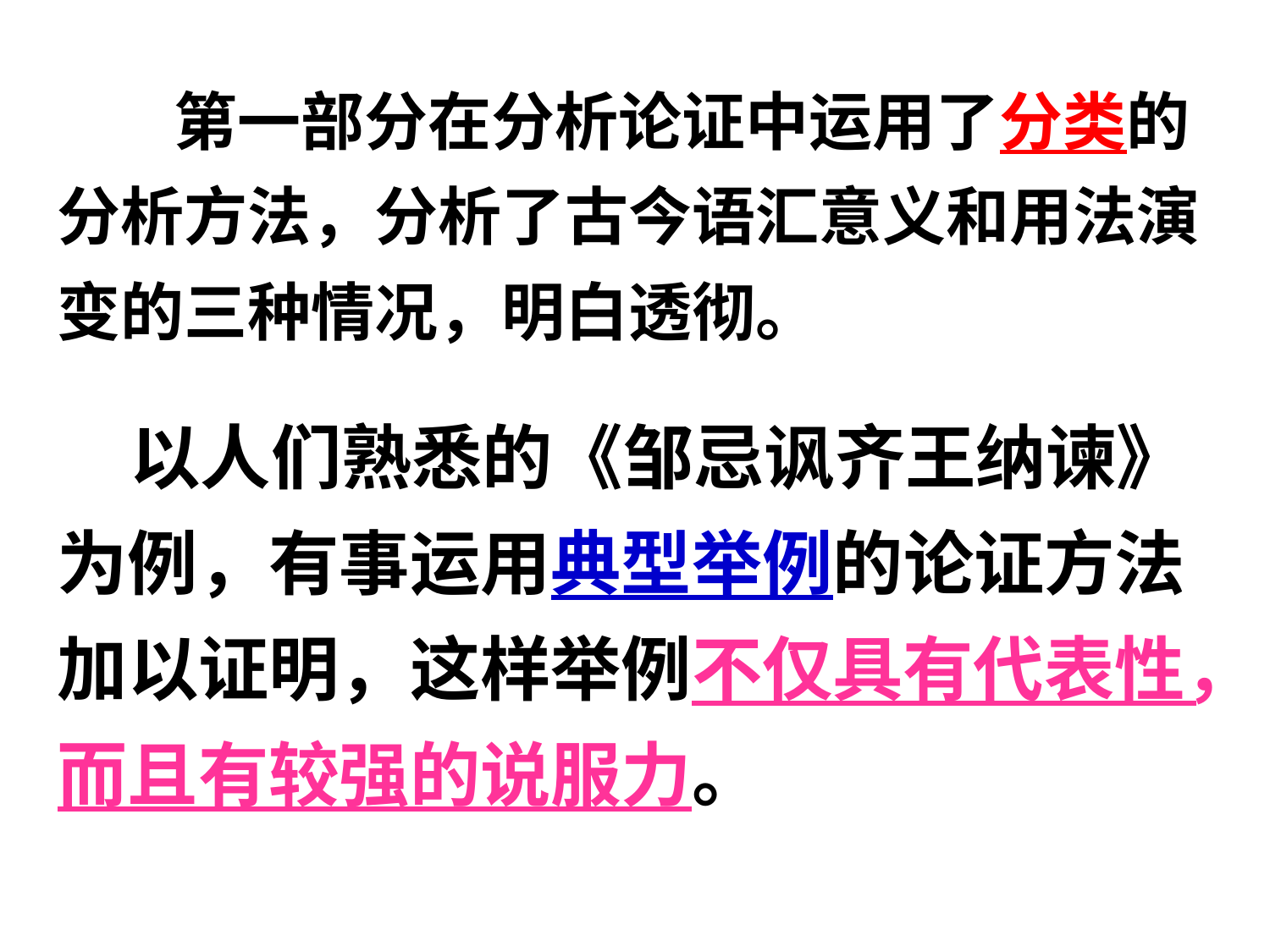

第一部分在分析论证中运用了分类的分析方法，分析了古今语汇意义和用法演变的三种情况，明白透彻。
    以人们熟悉的《邹忌讽齐王纳谏》为例，有事运用典型举例的论证方法加以证明，这样举例不仅具有代表性，而且有较强的说服力。